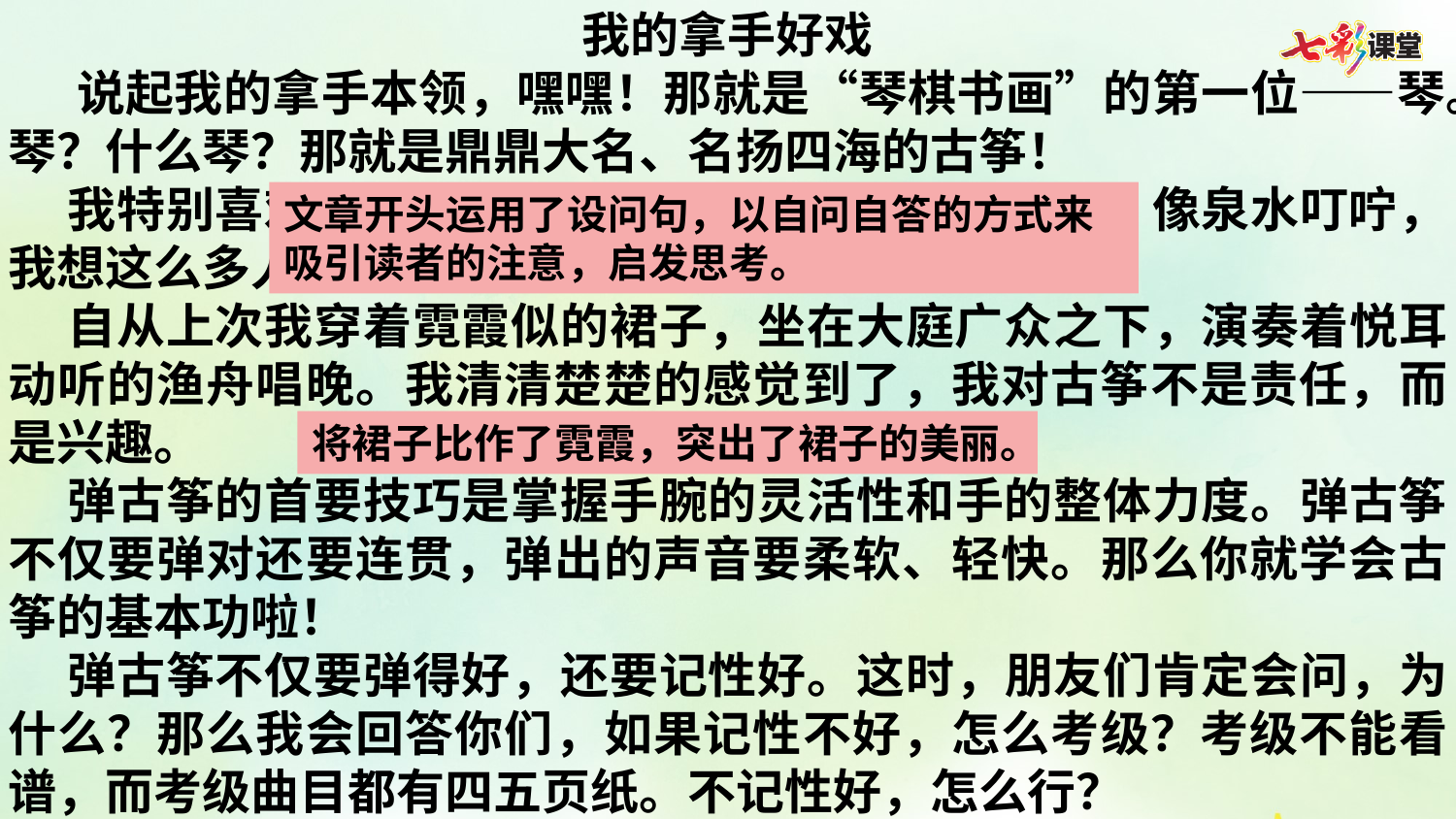

我的拿手好戏
     说起我的拿手本领，嘿嘿！那就是“琴棋书画”的第一位——琴。琴？什么琴？那就是鼎鼎大名、名扬四海的古筝！
    我特别喜欢弹古筝，因为古筝的琴声像溪水歌唱、像泉水叮咛，我想这么多人喜欢弹古筝，就是因为这些原因吧！
    自从上次我穿着霓霞似的裙子，坐在大庭广众之下，演奏着悦耳动听的渔舟唱晚。我清清楚楚的感觉到了，我对古筝不是责任，而是兴趣。
    弹古筝的首要技巧是掌握手腕的灵活性和手的整体力度。弹古筝不仅要弹对还要连贯，弹出的声音要柔软、轻快。那么你就学会古筝的基本功啦！
    弹古筝不仅要弹得好，还要记性好。这时，朋友们肯定会问，为什么？那么我会回答你们，如果记性不好，怎么考级？考级不能看谱，而考级曲目都有四五页纸。不记性好，怎么行？
文章开头运用了设问句，以自问自答的方式来吸引读者的注意，启发思考。
将裙子比作了霓霞，突出了裙子的美丽。